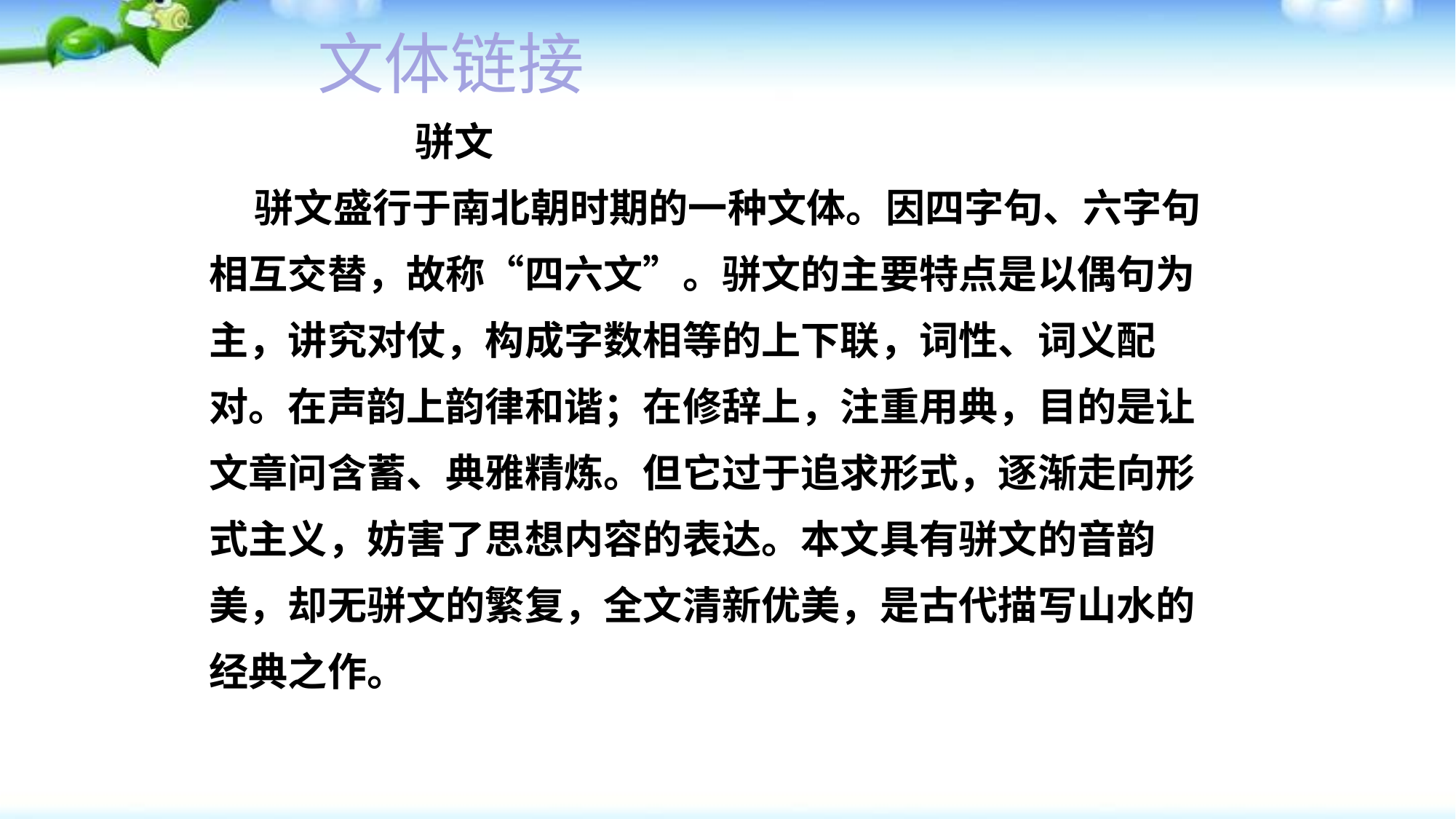

文体链接
                      骈文
    骈文盛行于南北朝时期的一种文体。因四字句、六字句相互交替，故称“四六文”。骈文的主要特点是以偶句为主，讲究对仗，构成字数相等的上下联，词性、词义配对。在声韵上韵律和谐；在修辞上，注重用典，目的是让文章问含蓄、典雅精炼。但它过于追求形式，逐渐走向形式主义，妨害了思想内容的表达。本文具有骈文的音韵美，却无骈文的繁复，全文清新优美，是古代描写山水的经典之作。